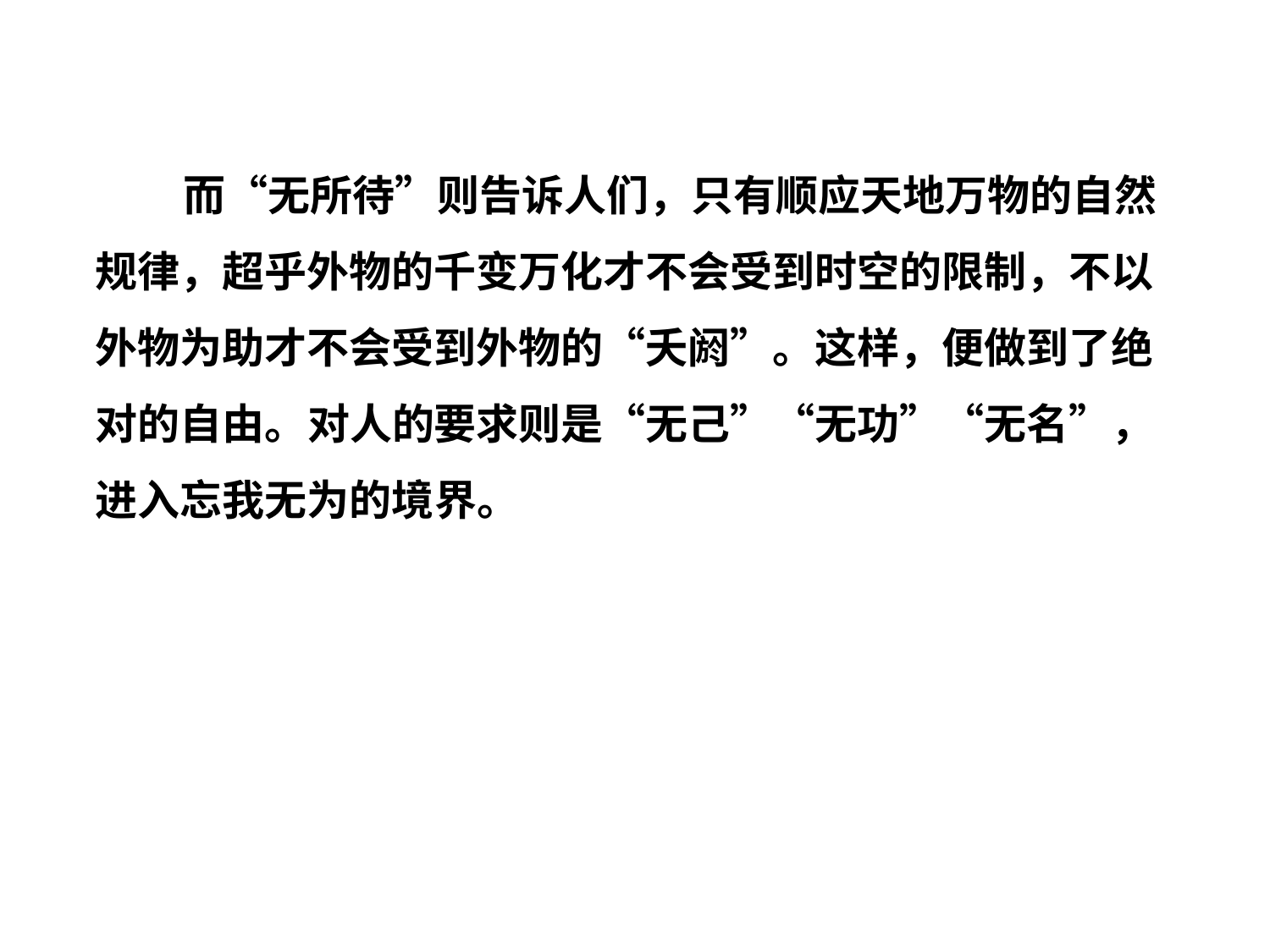

而“无所待”则告诉人们，只有顺应天地万物的自然规律，超乎外物的千变万化才不会受到时空的限制，不以外物为助才不会受到外物的“夭阏”。这样，便做到了绝对的自由。对人的要求则是“无己”“无功”“无名”，进入忘我无为的境界。